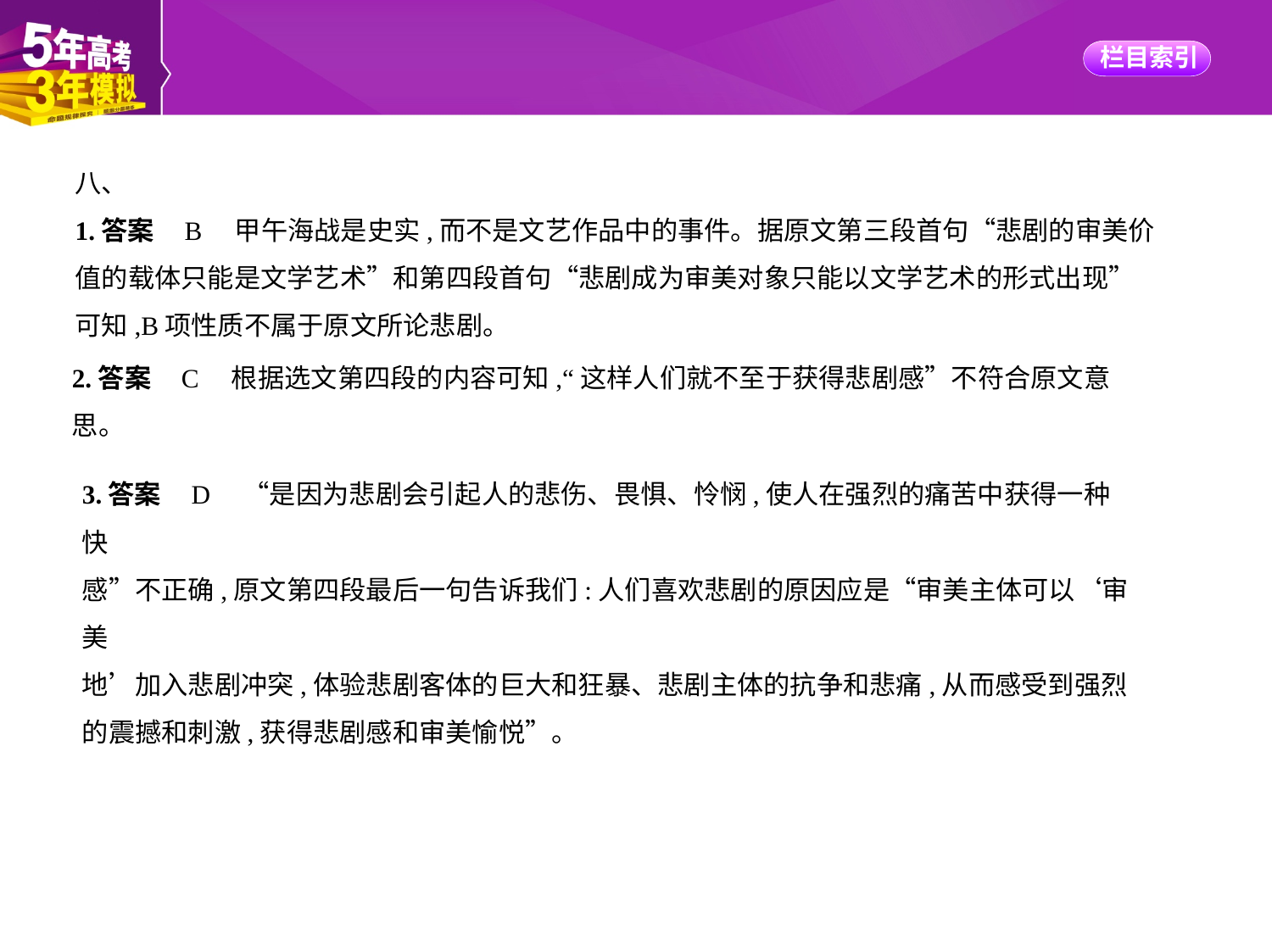

八、
1.答案    B　甲午海战是史实,而不是文艺作品中的事件。据原文第三段首句“悲剧的审美价
值的载体只能是文学艺术”和第四段首句“悲剧成为审美对象只能以文学艺术的形式出现”
可知,B项性质不属于原文所论悲剧。
2.答案    C　根据选文第四段的内容可知,“这样人们就不至于获得悲剧感”不符合原文意
思。
3.答案    D　“是因为悲剧会引起人的悲伤、畏惧、怜悯,使人在强烈的痛苦中获得一种快
感”不正确,原文第四段最后一句告诉我们:人们喜欢悲剧的原因应是“审美主体可以‘审美
地’加入悲剧冲突,体验悲剧客体的巨大和狂暴、悲剧主体的抗争和悲痛,从而感受到强烈的震撼和刺激,获得悲剧感和审美愉悦”。